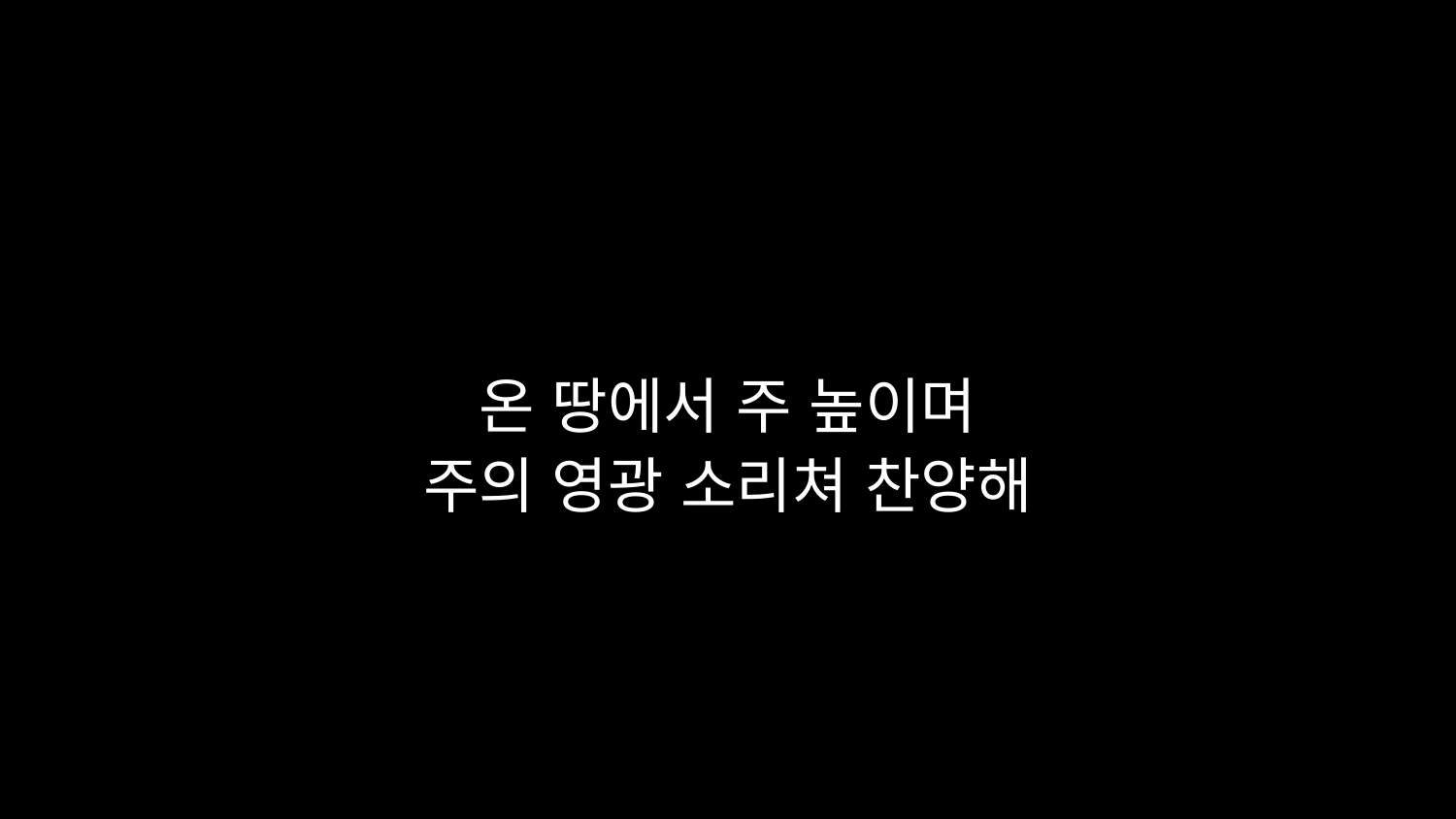

# 온 땅에서 주 높이며 주의 영광 소리쳐 찬양해